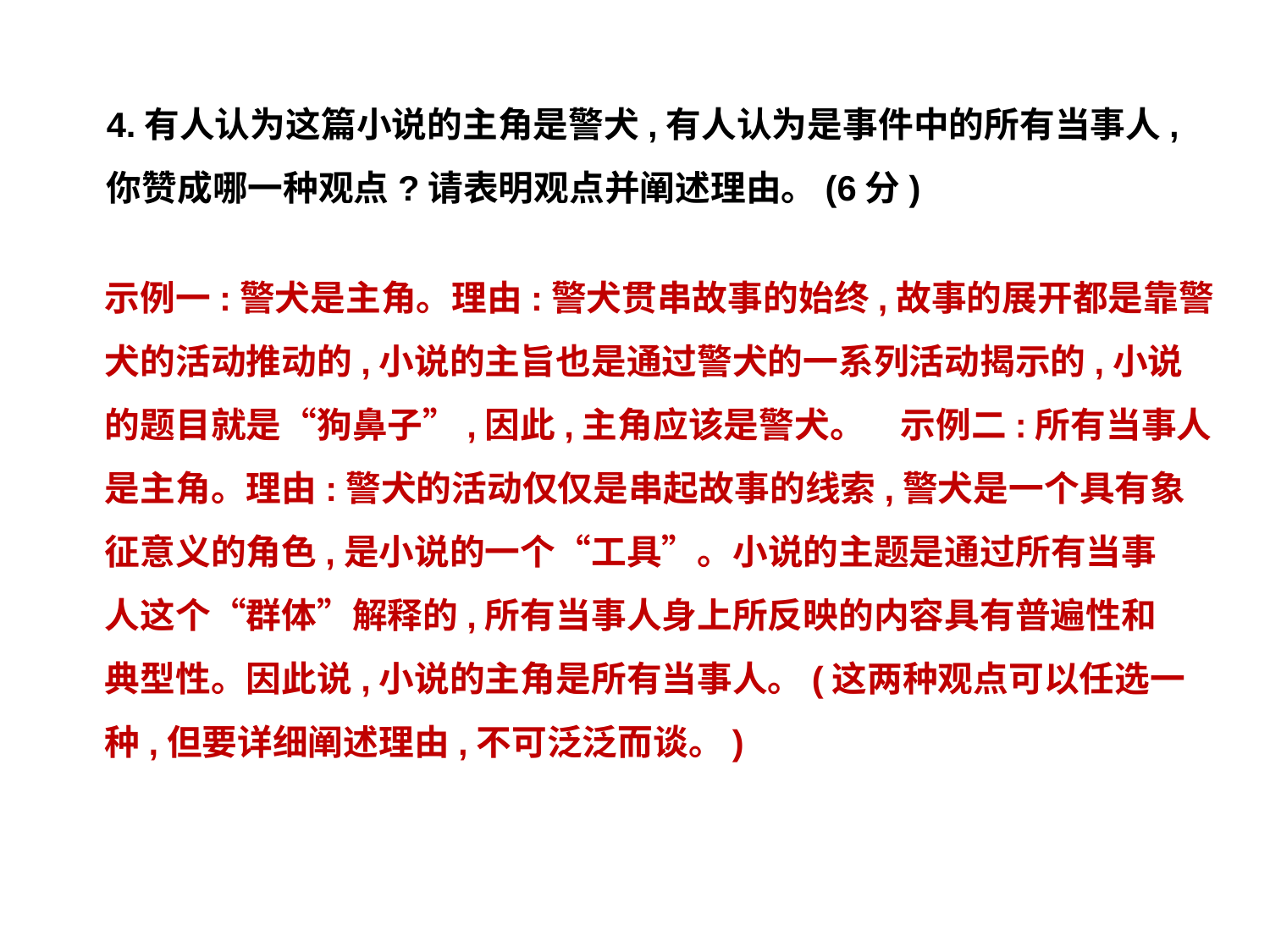

4.有人认为这篇小说的主角是警犬,有人认为是事件中的所有当事人,
你赞成哪一种观点?请表明观点并阐述理由。(6分)

示例一:警犬是主角。理由:警犬贯串故事的始终,故事的展开都是靠警
犬的活动推动的,小说的主旨也是通过警犬的一系列活动揭示的,小说
的题目就是“狗鼻子”,因此,主角应该是警犬。　示例二:所有当事人
是主角。理由:警犬的活动仅仅是串起故事的线索,警犬是一个具有象
征意义的角色,是小说的一个“工具”。小说的主题是通过所有当事
人这个“群体”解释的,所有当事人身上所反映的内容具有普遍性和
典型性。因此说,小说的主角是所有当事人。(这两种观点可以任选一
种,但要详细阐述理由,不可泛泛而谈。)